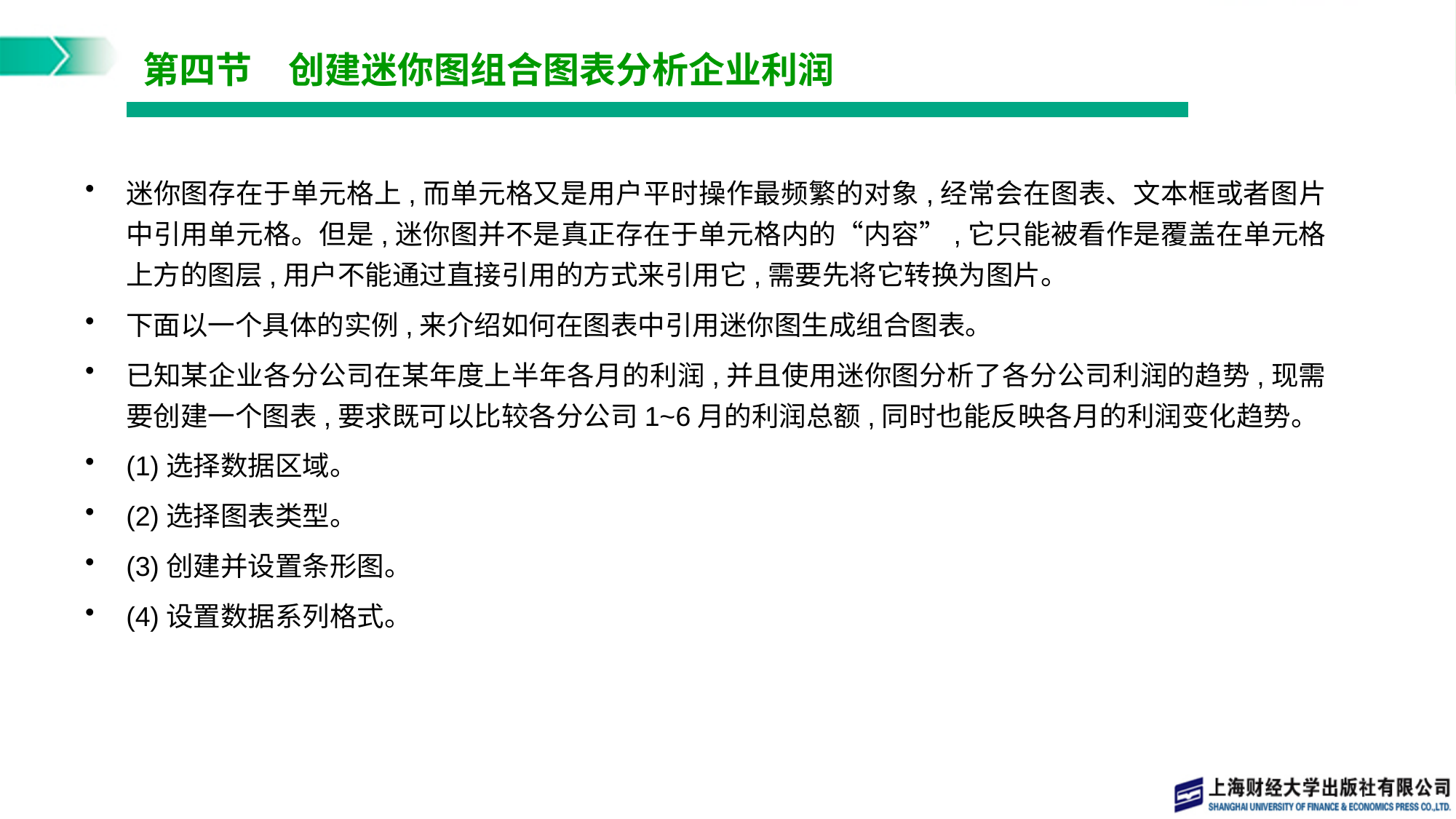

# 第四节　创建迷你图组合图表分析企业利润
迷你图存在于单元格上,而单元格又是用户平时操作最频繁的对象,经常会在图表、文本框或者图片中引用单元格。但是,迷你图并不是真正存在于单元格内的“内容”,它只能被看作是覆盖在单元格上方的图层,用户不能通过直接引用的方式来引用它,需要先将它转换为图片。
下面以一个具体的实例,来介绍如何在图表中引用迷你图生成组合图表。
已知某企业各分公司在某年度上半年各月的利润,并且使用迷你图分析了各分公司利润的趋势,现需要创建一个图表,要求既可以比较各分公司1~6月的利润总额,同时也能反映各月的利润变化趋势。
(1)选择数据区域。
(2)选择图表类型。
(3)创建并设置条形图。
(4)设置数据系列格式。